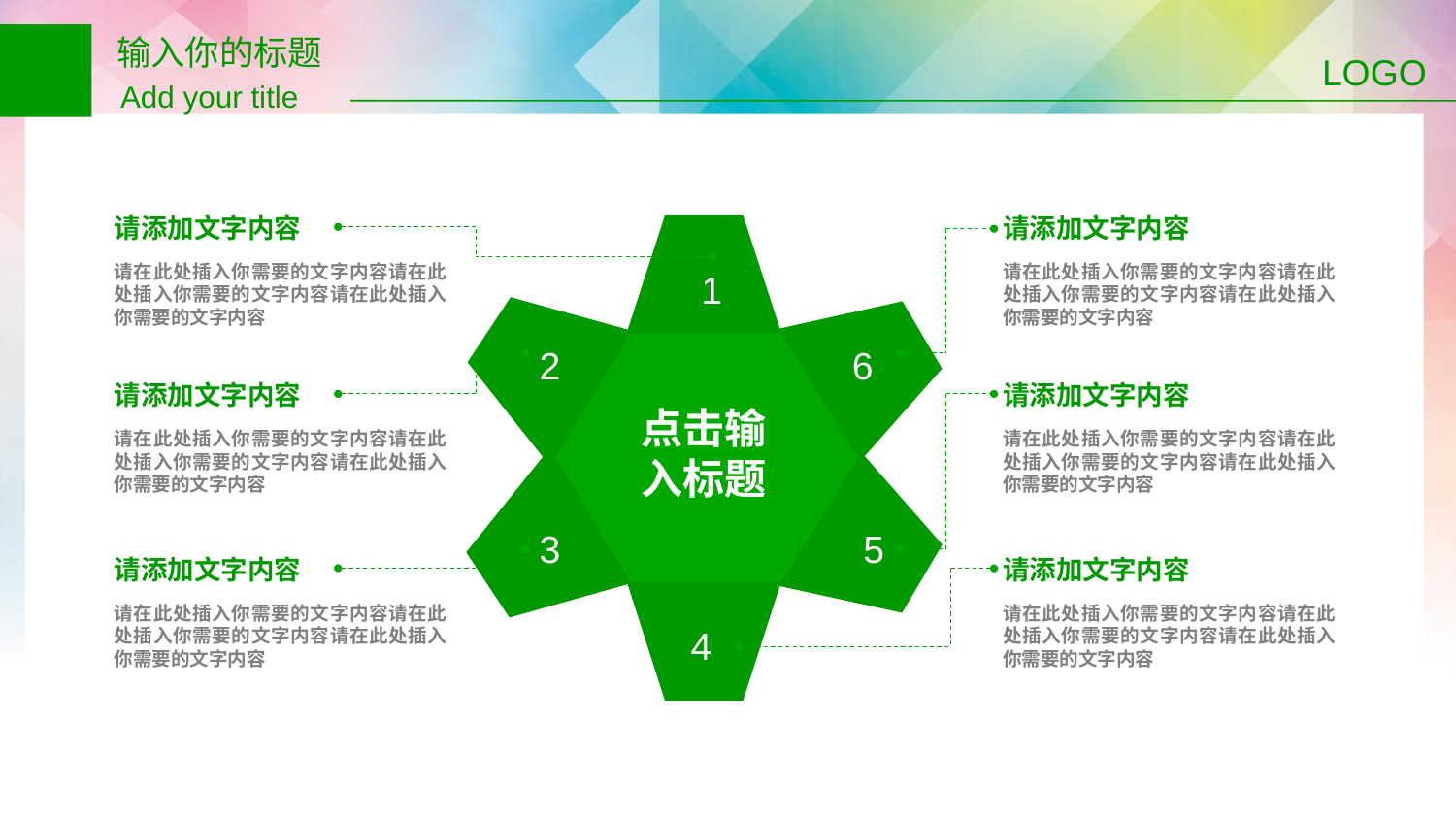

输入你的标题
Add your title
LOGO
请添加文字内容
请添加文字内容

请在此处插入你需要的文字内容请在此处插入你需要的文字内容请在此处插入你需要的文字内容
请在此处插入你需要的文字内容请在此处插入你需要的文字内容请在此处插入你需要的文字内容
1

2
6
请添加文字内容
请添加文字内容

点击输入标题
请在此处插入你需要的文字内容请在此处插入你需要的文字内容请在此处插入你需要的文字内容
请在此处插入你需要的文字内容请在此处插入你需要的文字内容请在此处插入你需要的文字内容

3
5
请添加文字内容
请添加文字内容

请在此处插入你需要的文字内容请在此处插入你需要的文字内容请在此处插入你需要的文字内容
请在此处插入你需要的文字内容请在此处插入你需要的文字内容请在此处插入你需要的文字内容

4